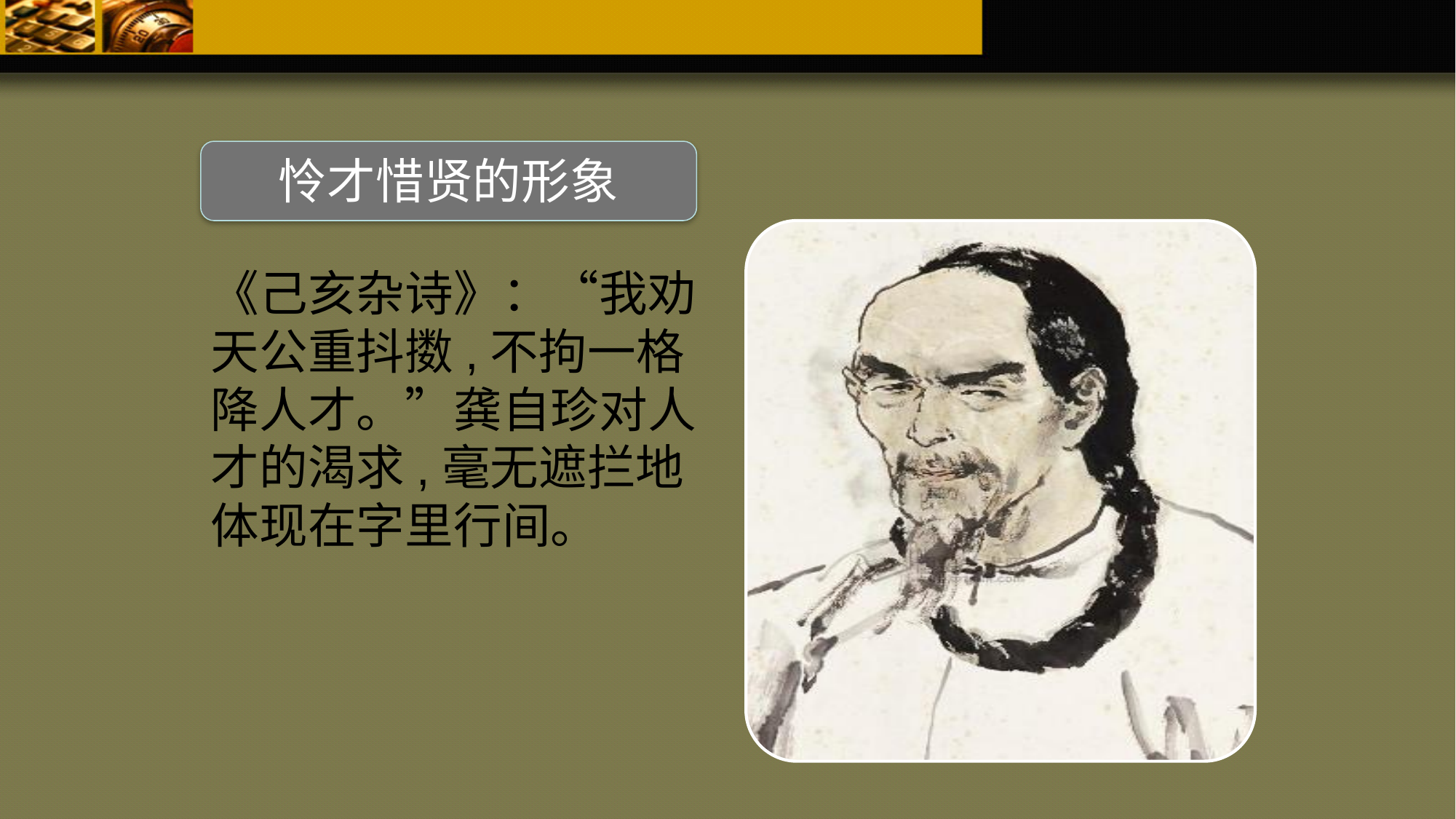

怜才惜贤的形象

《己亥杂诗》：“我劝天公重抖擞,不拘一格降人才。”龚自珍对人才的渴求,毫无遮拦地体现在字里行间。